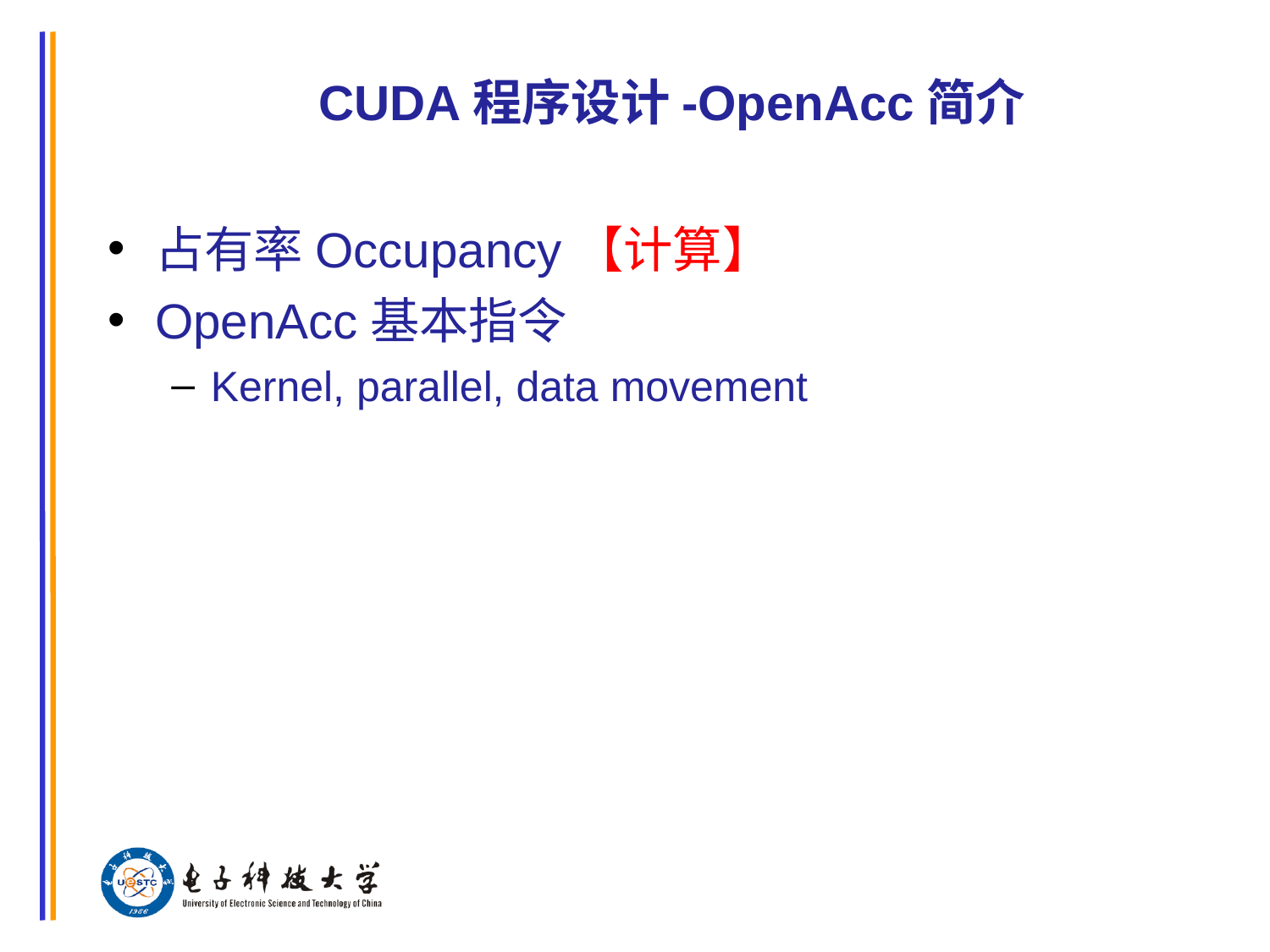

# CUDA程序设计-OpenAcc简介
占有率Occupancy【计算】
OpenAcc基本指令
Kernel, parallel, data movement